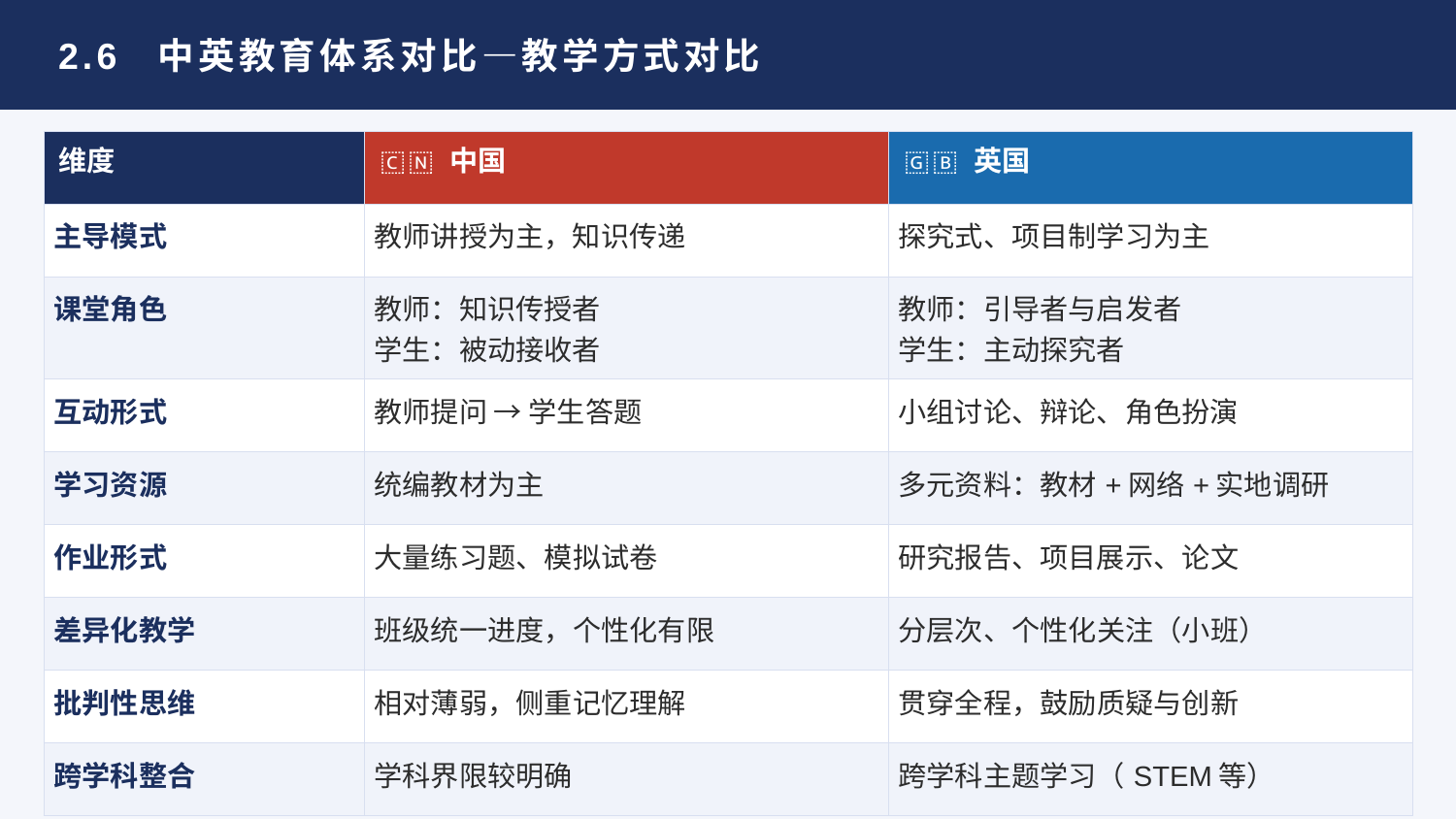

2.6  中英教育体系对比—教学方式对比
| 维度 | 🇨🇳 中国 | 🇬🇧 英国 |
| --- | --- | --- |
| 主导模式 | 教师讲授为主，知识传递 | 探究式、项目制学习为主 |
| 课堂角色 | 教师：知识传授者 学生：被动接收者 | 教师：引导者与启发者 学生：主动探究者 |
| 互动形式 | 教师提问 → 学生答题 | 小组讨论、辩论、角色扮演 |
| 学习资源 | 统编教材为主 | 多元资料：教材+网络+实地调研 |
| 作业形式 | 大量练习题、模拟试卷 | 研究报告、项目展示、论文 |
| 差异化教学 | 班级统一进度，个性化有限 | 分层次、个性化关注（小班） |
| 批判性思维 | 相对薄弱，侧重记忆理解 | 贯穿全程，鼓励质疑与创新 |
| 跨学科整合 | 学科界限较明确 | 跨学科主题学习（STEM等） |